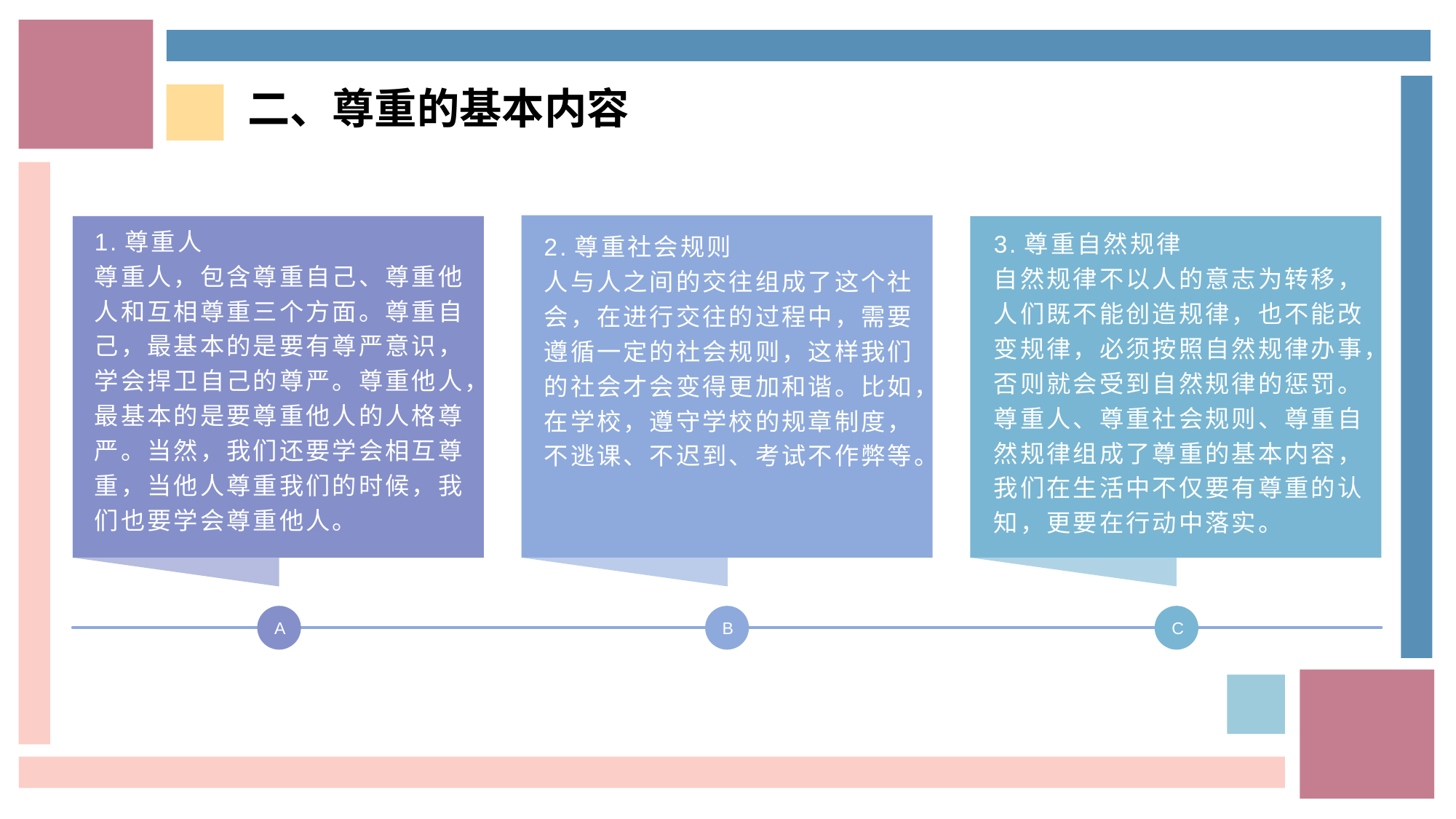

二、尊重的基本内容

2.尊重社会规则
人与人之间的交往组成了这个社会，在进行交往的过程中，需要遵循一定的社会规则，这样我们的社会才会变得更加和谐。比如，在学校，遵守学校的规章制度，不逃课、不迟到、考试不作弊等。

3.尊重自然规律
自然规律不以人的意志为转移，人们既不能创造规律，也不能改变规律，必须按照自然规律办事，否则就会受到自然规律的惩罚。尊重人、尊重社会规则、尊重自然规律组成了尊重的基本内容，我们在生活中不仅要有尊重的认知，更要在行动中落实。

1.尊重人
尊重人，包含尊重自己、尊重他人和互相尊重三个方面。尊重自己，最基本的是要有尊严意识，学会捍卫自己的尊严。尊重他人，最基本的是要尊重他人的人格尊严。当然，我们还要学会相互尊重，当他人尊重我们的时候，我们也要学会尊重他人。

A
B
C